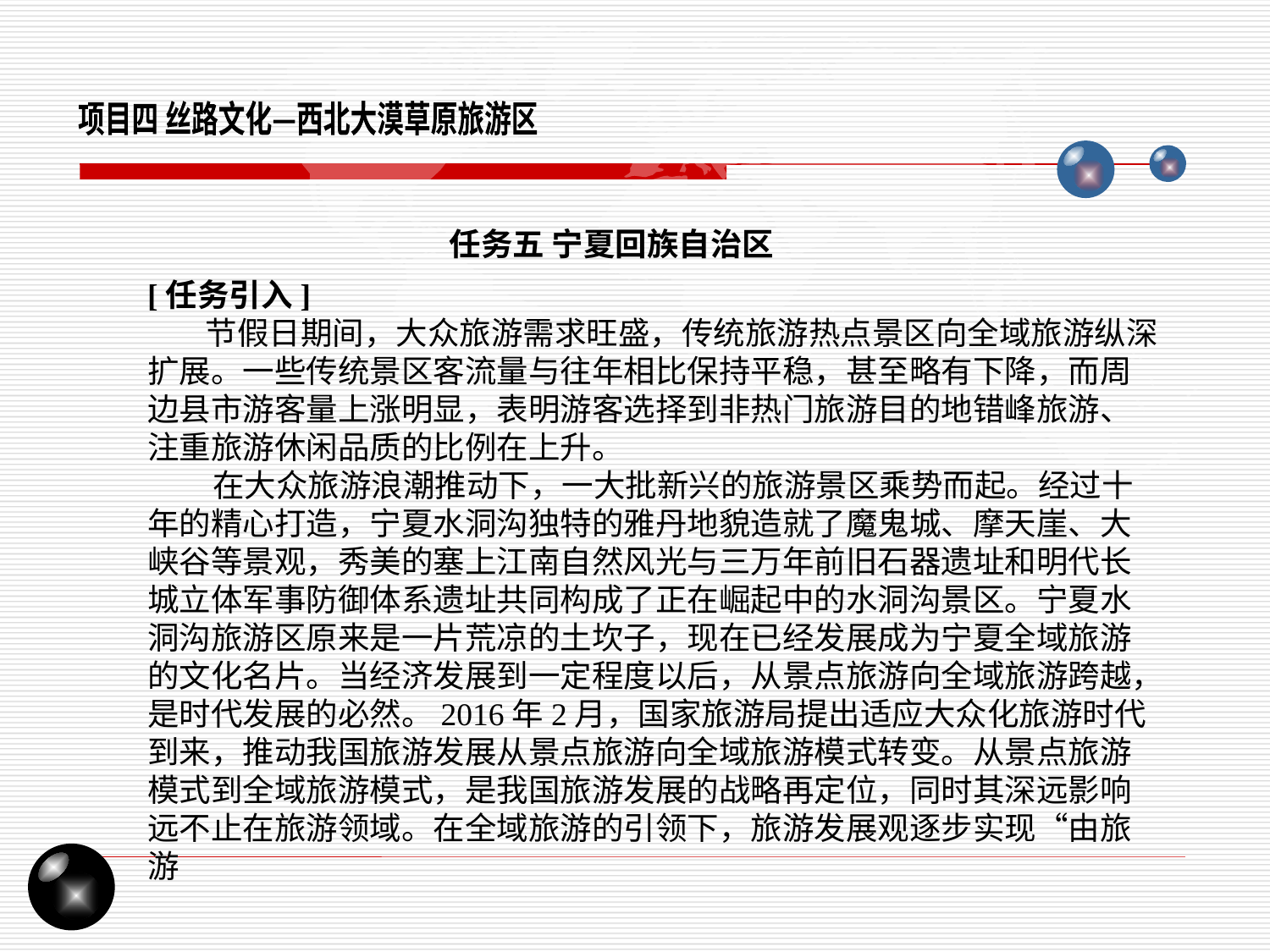

项目四 丝路文化—西北大漠草原旅游区
任务五 宁夏回族自治区
[任务引入]
       节假日期间，大众旅游需求旺盛，传统旅游热点景区向全域旅游纵深扩展。一些传统景区客流量与往年相比保持平稳，甚至略有下降，而周边县市游客量上涨明显，表明游客选择到非热门旅游目的地错峰旅游、注重旅游休闲品质的比例在上升。
        在大众旅游浪潮推动下，一大批新兴的旅游景区乘势而起。经过十年的精心打造，宁夏水洞沟独特的雅丹地貌造就了魔鬼城、摩天崖、大峡谷等景观，秀美的塞上江南自然风光与三万年前旧石器遗址和明代长城立体军事防御体系遗址共同构成了正在崛起中的水洞沟景区。宁夏水洞沟旅游区原来是一片荒凉的土坎子，现在已经发展成为宁夏全域旅游的文化名片。当经济发展到一定程度以后，从景点旅游向全域旅游跨越，是时代发展的必然。2016年2月，国家旅游局提出适应大众化旅游时代到来，推动我国旅游发展从景点旅游向全域旅游模式转变。从景点旅游模式到全域旅游模式，是我国旅游发展的战略再定位，同时其深远影响远不止在旅游领域。在全域旅游的引领下，旅游发展观逐步实现“由旅游